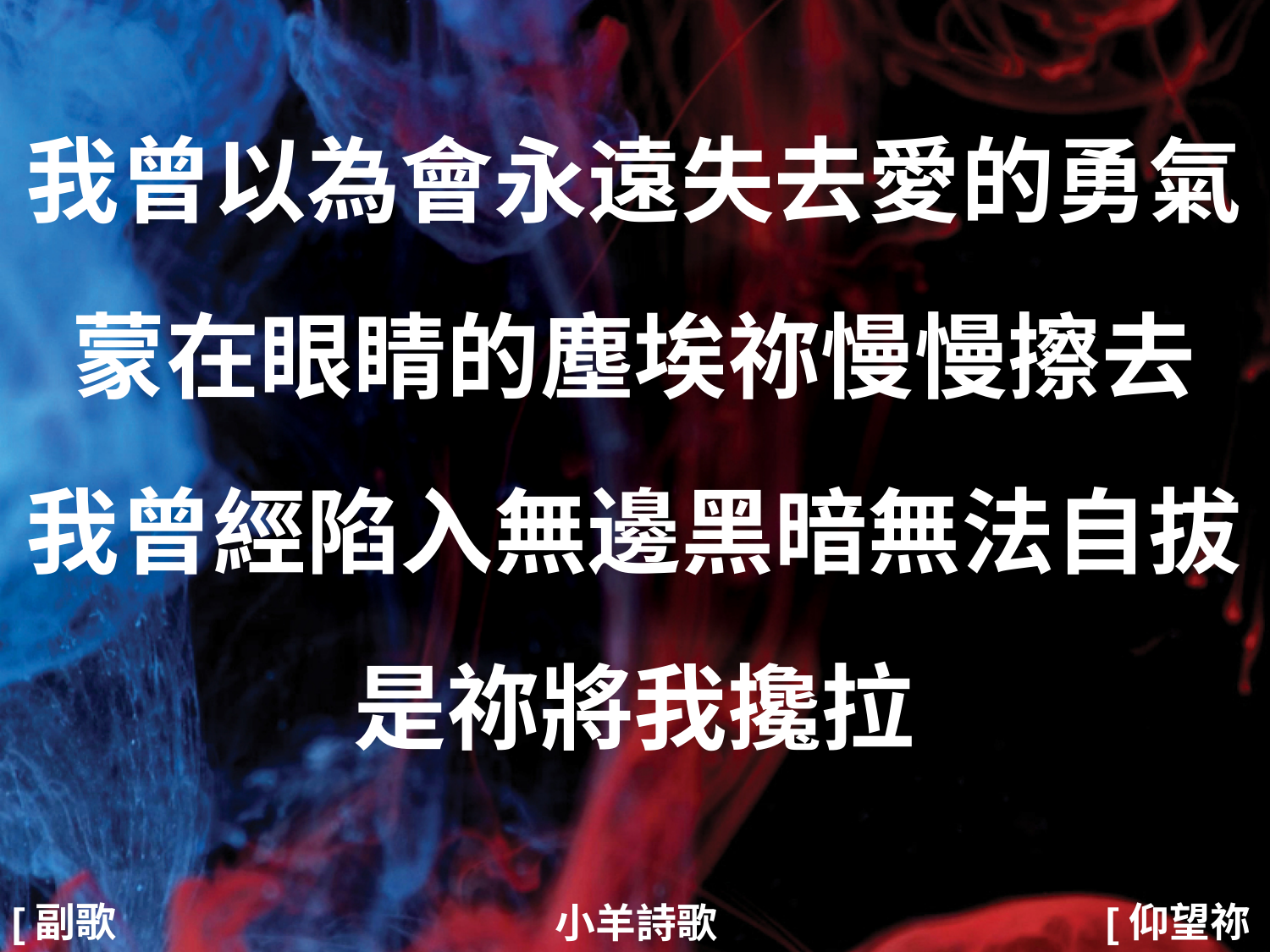

我曾以為會永遠失去愛的勇氣

蒙在眼睛的塵埃祢慢慢擦去

我曾經陷入無邊黑暗無法自拔

是祢將我攙拉

#

[副歌1]
[仰望祢3/4]
小羊詩歌